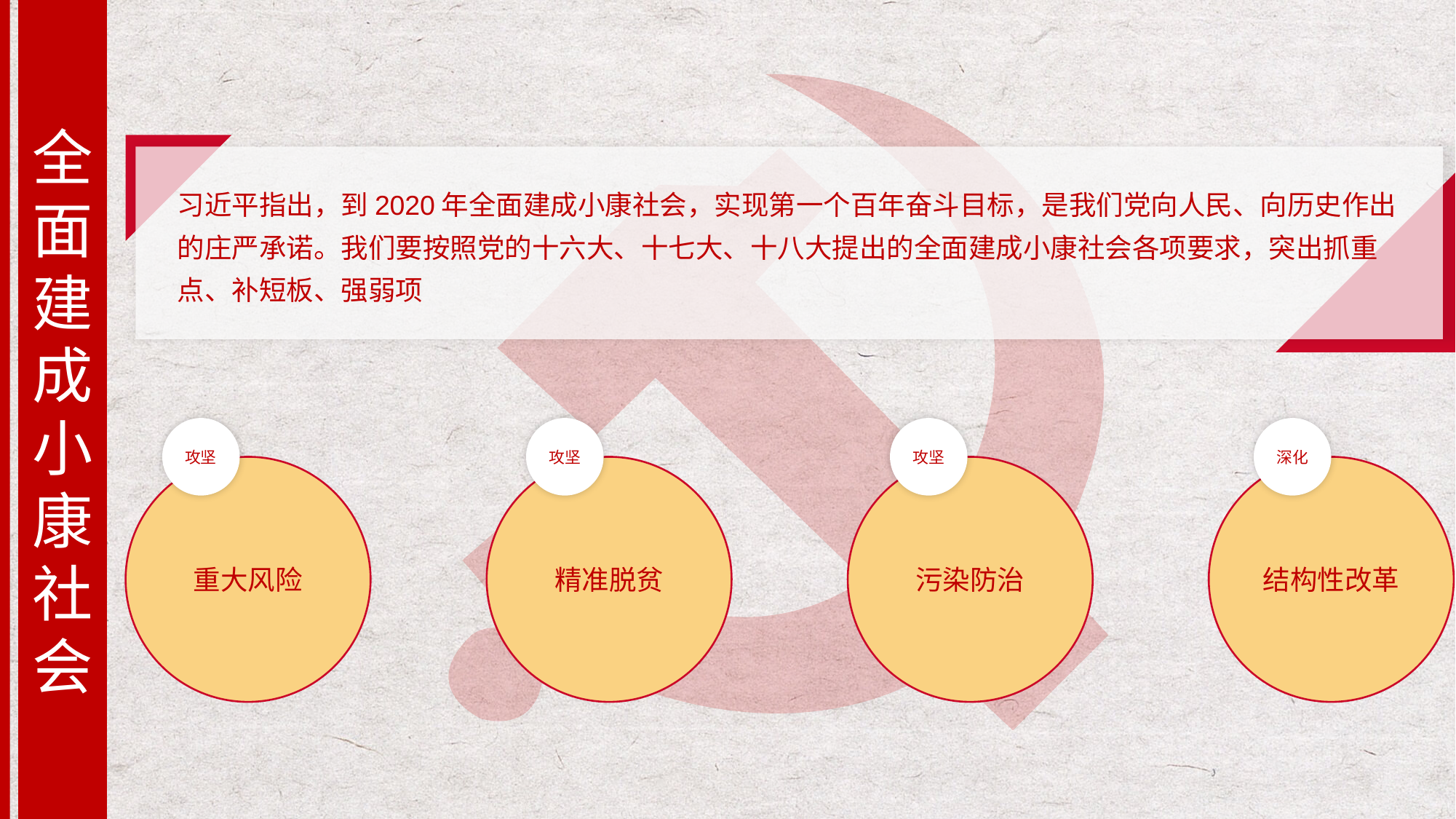

全面建成小康社会

习近平指出，到2020年全面建成小康社会，实现第一个百年奋斗目标，是我们党向人民、向历史作出的庄严承诺。我们要按照党的十六大、十七大、十八大提出的全面建成小康社会各项要求，突出抓重点、补短板、强弱项
攻坚
重大风险
攻坚
精准脱贫
攻坚
污染防治
深化
结构性改革